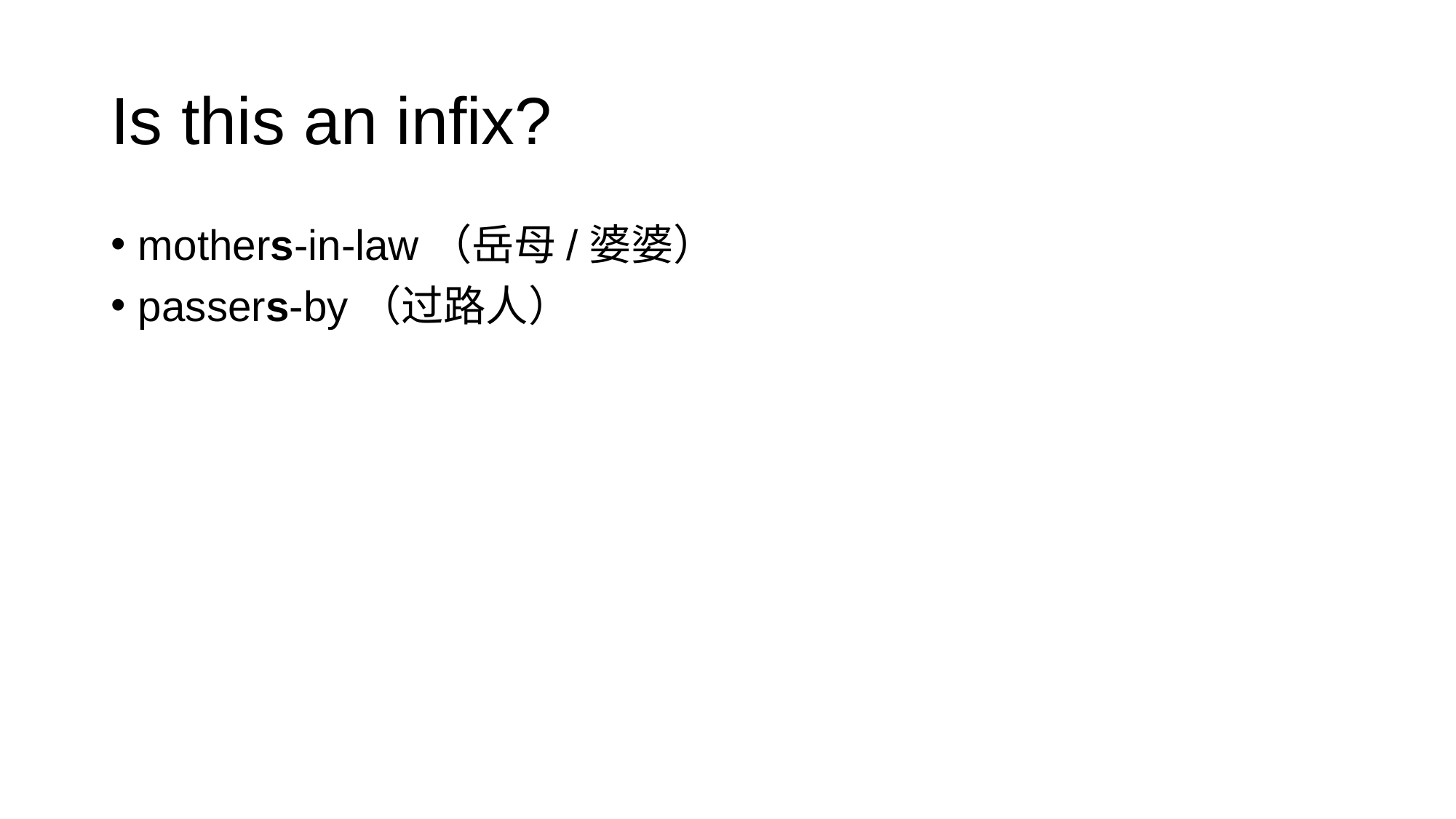

# Is this an infix?
mothers-in-law（岳母/婆婆）
passers-by（过路人）